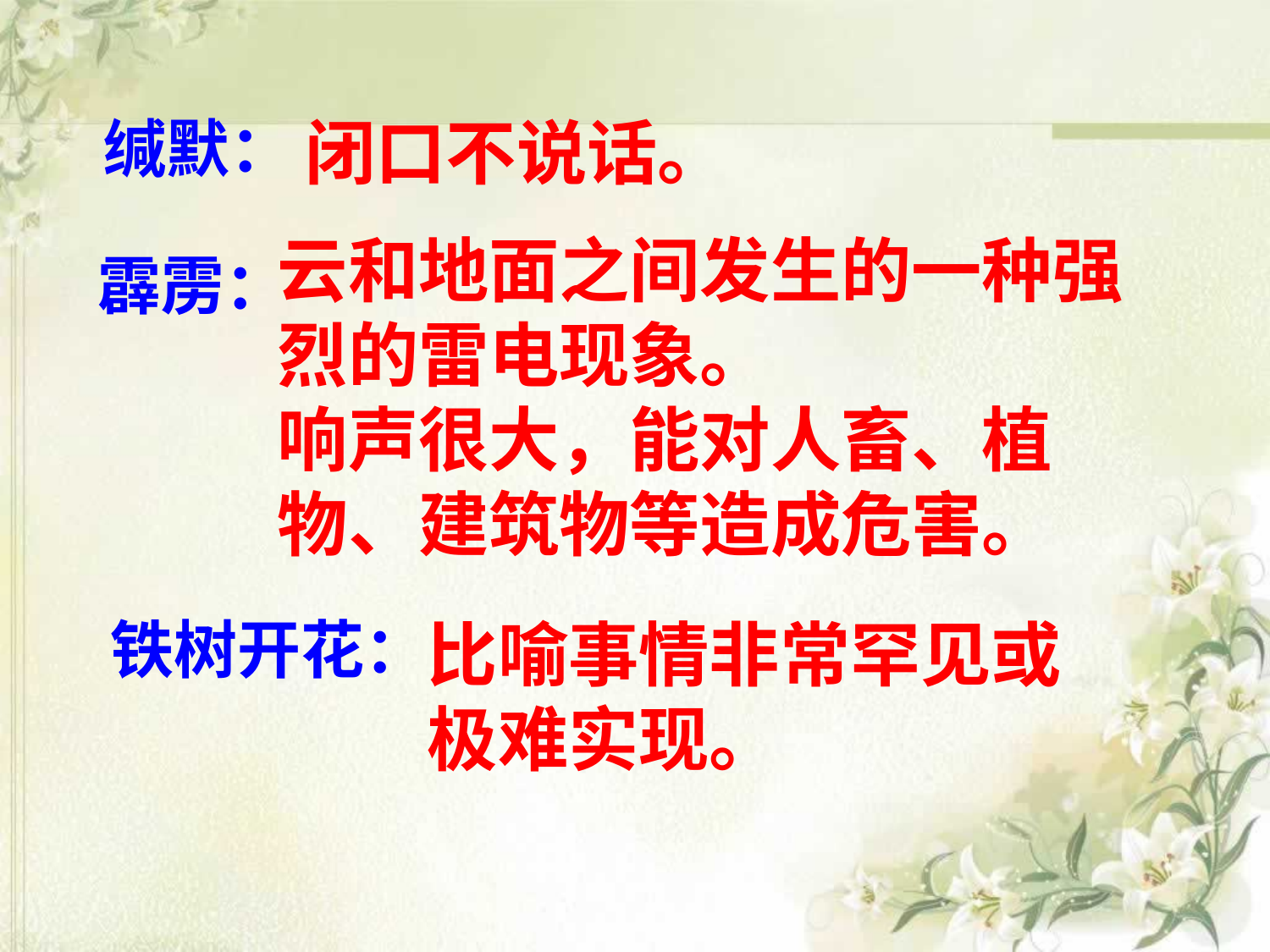

缄默：
闭口不说话。
云和地面之间发生的一种强烈的雷电现象。
响声很大，能对人畜、植物、建筑物等造成危害。
霹雳：
铁树开花：
比喻事情非常罕见或极难实现。